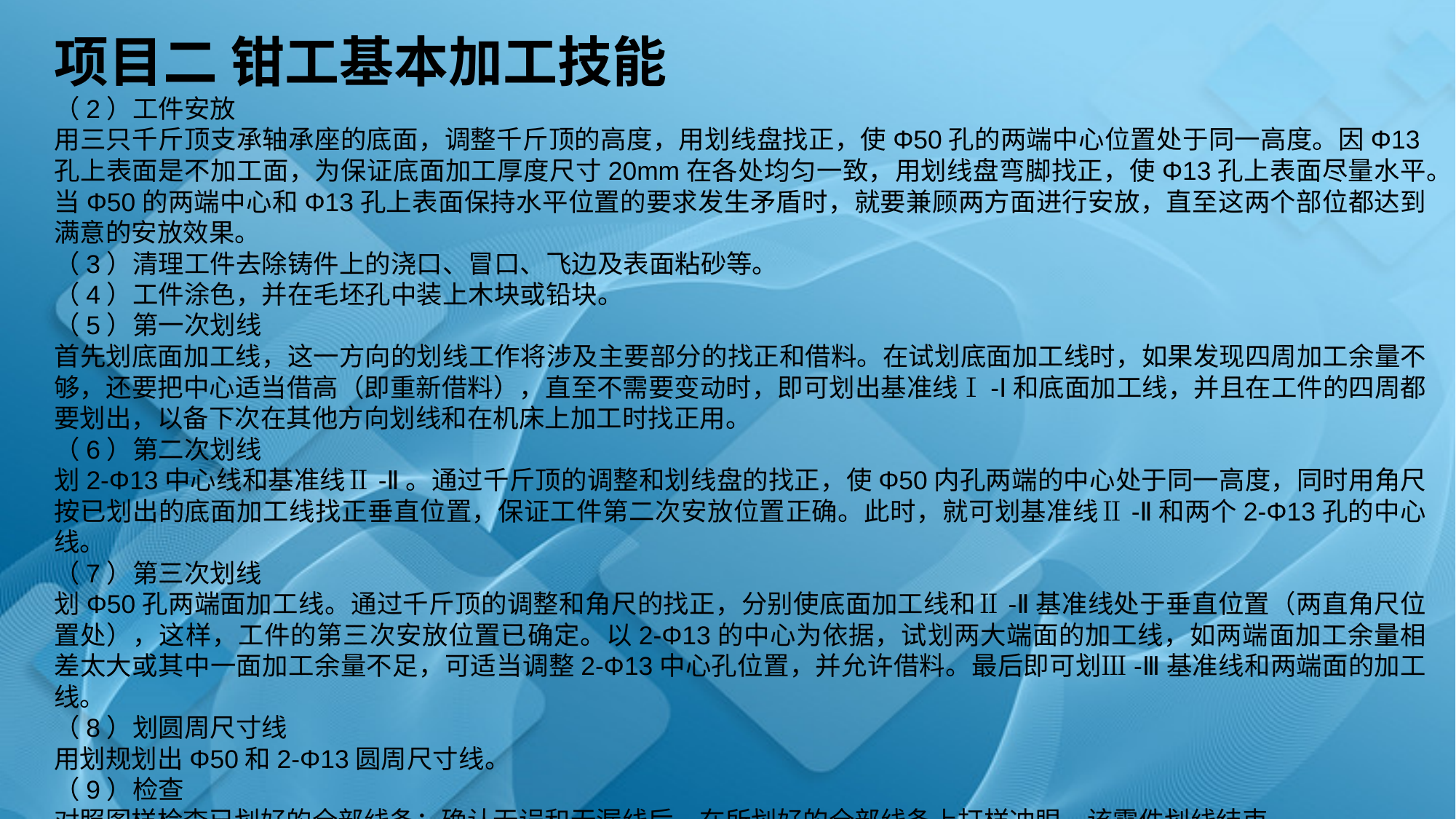

项目二 钳工基本加工技能
（2）工件安放
用三只千斤顶支承轴承座的底面，调整千斤顶的高度，用划线盘找正，使Φ50孔的两端中心位置处于同一高度。因Φ13孔上表面是不加工面，为保证底面加工厚度尺寸20mm在各处均匀一致，用划线盘弯脚找正，使Φ13孔上表面尽量水平。当Φ50的两端中心和Φ13孔上表面保持水平位置的要求发生矛盾时，就要兼顾两方面进行安放，直至这两个部位都达到满意的安放效果。
（3）清理工件去除铸件上的浇口、冒口、飞边及表面粘砂等。
（4）工件涂色，并在毛坯孔中装上木块或铅块。
（5）第一次划线
首先划底面加工线，这一方向的划线工作将涉及主要部分的找正和借料。在试划底面加工线时，如果发现四周加工余量不够，还要把中心适当借高（即重新借料），直至不需要变动时，即可划出基准线Ⅰ-Ⅰ和底面加工线，并且在工件的四周都要划出，以备下次在其他方向划线和在机床上加工时找正用。
（6）第二次划线
划2-Φ13中心线和基准线Ⅱ-Ⅱ。通过千斤顶的调整和划线盘的找正，使Φ50内孔两端的中心处于同一高度，同时用角尺按已划出的底面加工线找正垂直位置，保证工件第二次安放位置正确。此时，就可划基准线Ⅱ-Ⅱ和两个2-Φ13孔的中心线。
（7）第三次划线
划Φ50孔两端面加工线。通过千斤顶的调整和角尺的找正，分别使底面加工线和Ⅱ-Ⅱ基准线处于垂直位置（两直角尺位置处），这样，工件的第三次安放位置已确定。以2-Φ13的中心为依据，试划两大端面的加工线，如两端面加工余量相差太大或其中一面加工余量不足，可适当调整2-Φ13中心孔位置，并允许借料。最后即可划Ⅲ-Ⅲ基准线和两端面的加工线。
（8）划圆周尺寸线
用划规划出Φ50和2-Φ13圆周尺寸线。
（9）检查
对照图样检查已划好的全部线条；确认无误和无漏线后，在所划好的全部线条上打样冲眼，该零件划线结束。